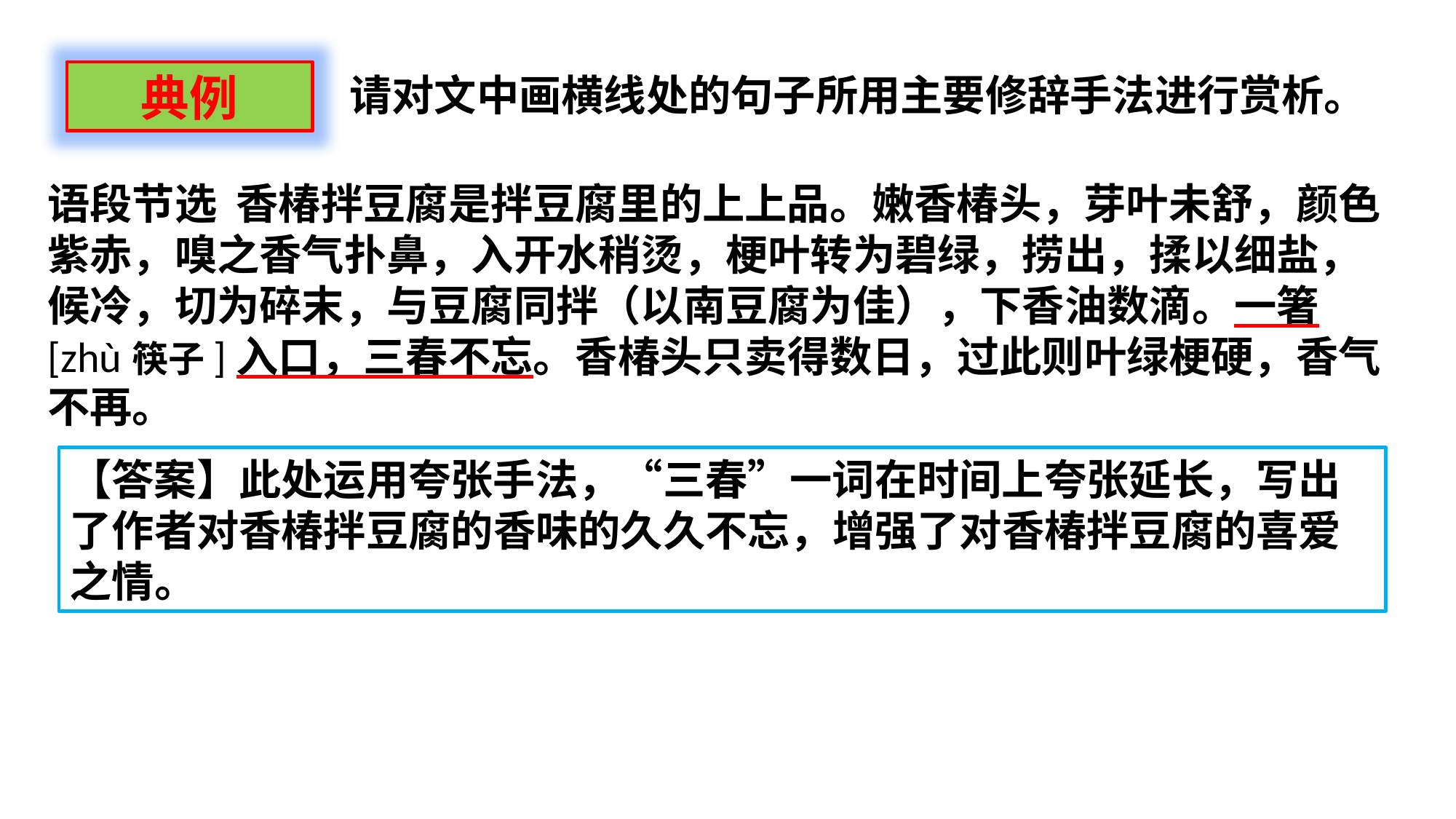

典例
请对文中画横线处的句子所用主要修辞手法进行赏析。
语段节选  香椿拌豆腐是拌豆腐里的上上品。嫩香椿头，芽叶未舒，颜色紫赤，嗅之香气扑鼻，入开水稍烫，梗叶转为碧绿，捞出，揉以细盐，候冷，切为碎末，与豆腐同拌（以南豆腐为佳），下香油数滴。一箸[zhù筷子]入口，三春不忘。香椿头只卖得数日，过此则叶绿梗硬，香气不再。
【答案】此处运用夸张手法，“三春”一词在时间上夸张延长，写出了作者对香椿拌豆腐的香味的久久不忘，增强了对香椿拌豆腐的喜爱之情。